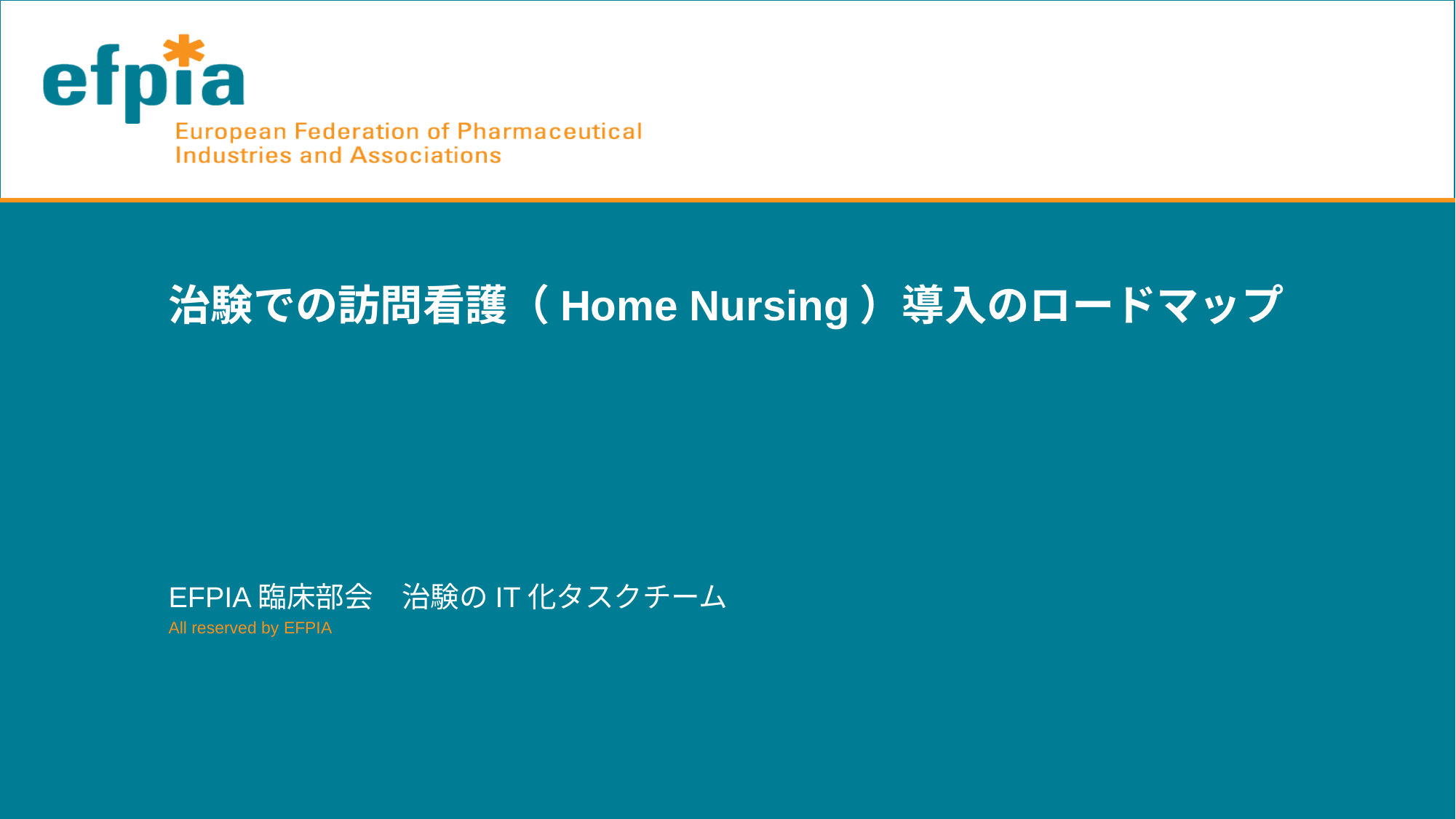

# 治験での訪問看護（Home Nursing）導入のロードマップ
EFPIA臨床部会　治験のIT化タスクチーム
All reserved by EFPIA